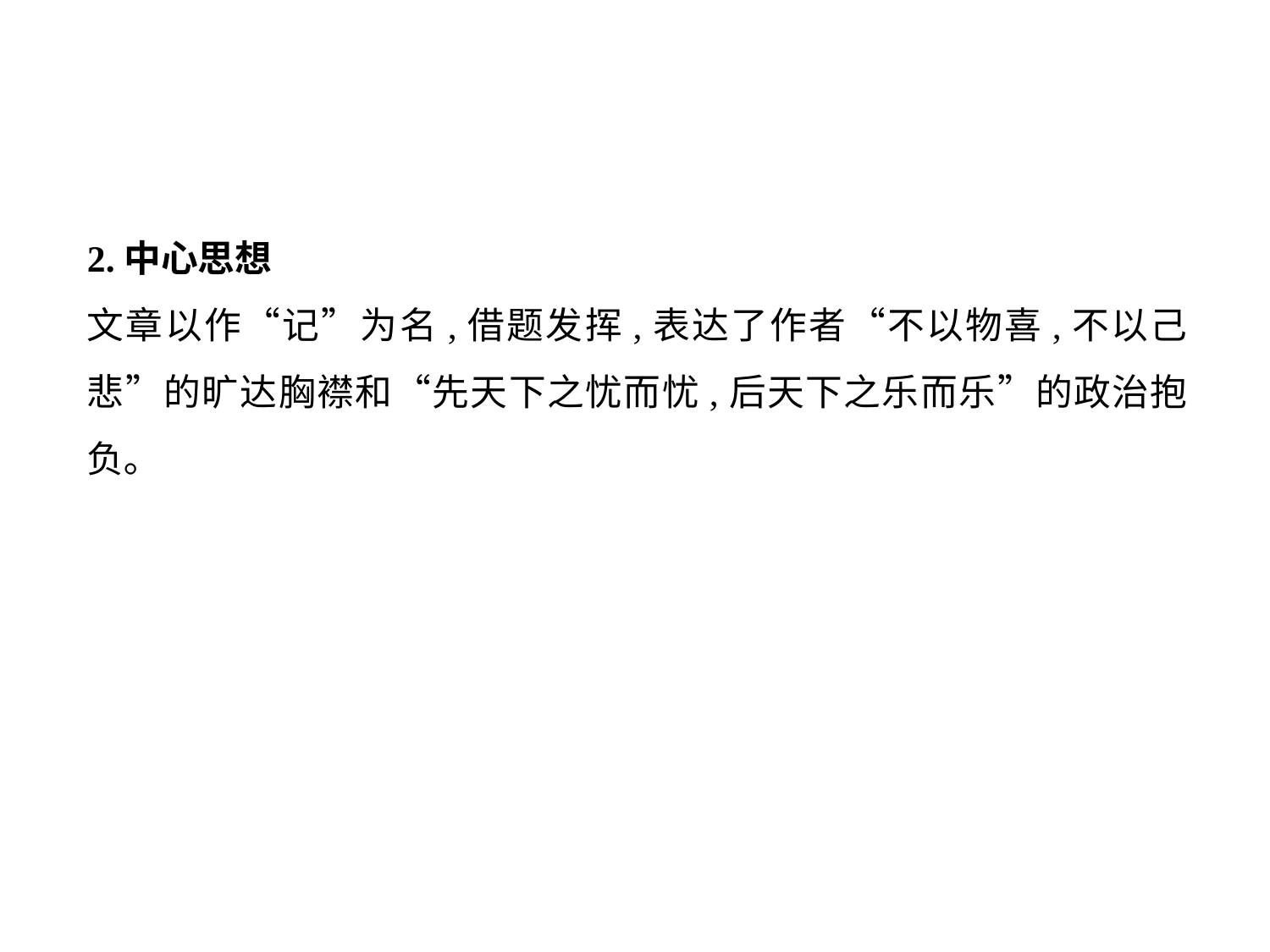

2.中心思想
文章以作“记”为名,借题发挥,表达了作者“不以物喜,不以己悲”的旷达胸襟和“先天下之忧而忧,后天下之乐而乐”的政治抱负｡